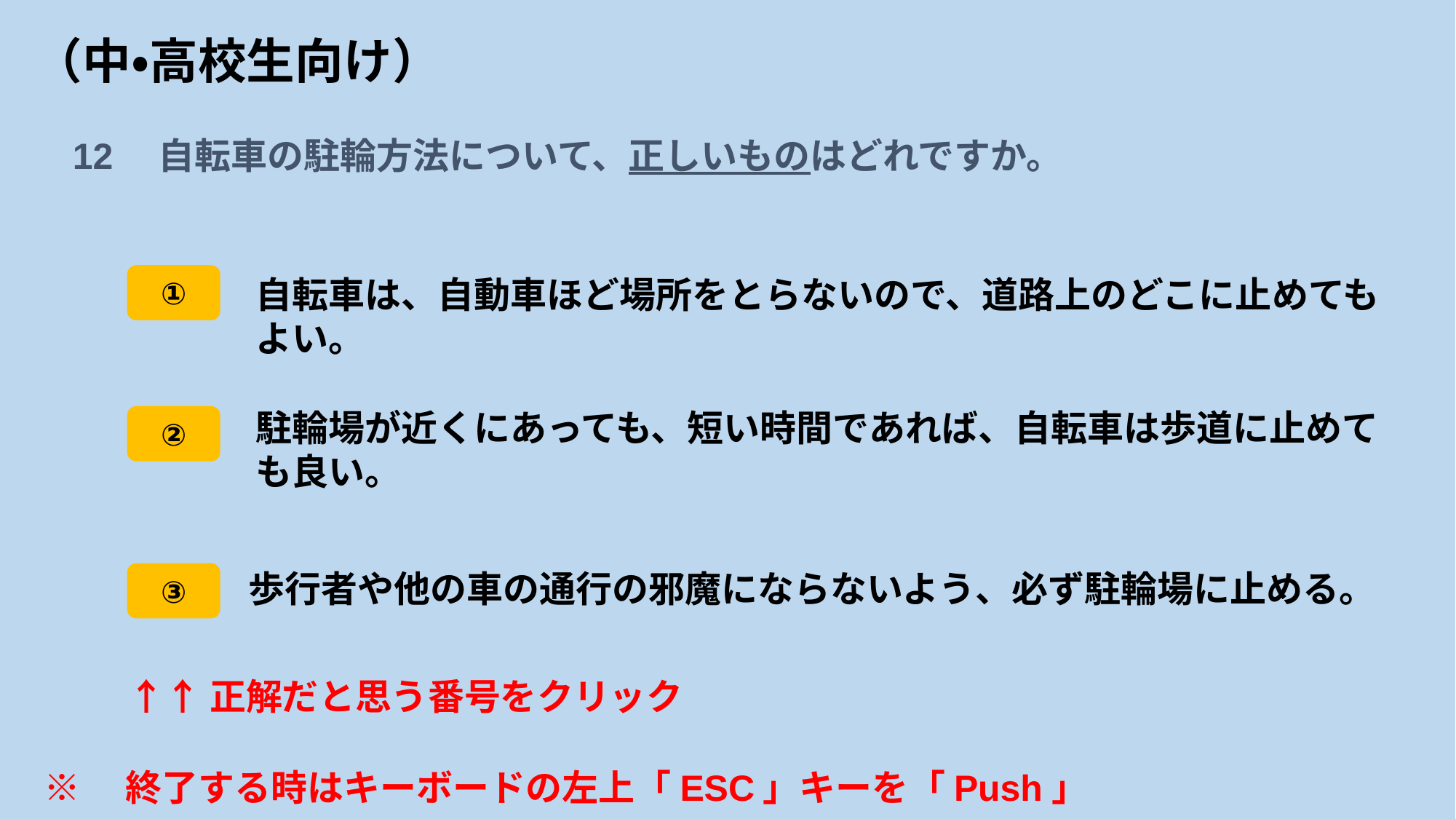

# （中・高校生向け）
12　自転車の駐輪方法について、正しいものはどれですか。
①
自転車は、自動車ほど場所をとらないので、道路上のどこに止めてもよい。
駐輪場が近くにあっても、短い時間であれば、自転車は歩道に止めても良い。
②
歩行者や他の車の通行の邪魔にならないよう、必ず駐輪場に止める。
③
↑↑正解だと思う番号をクリック
※　終了する時はキーボードの左上「ESC」キーを「Push」